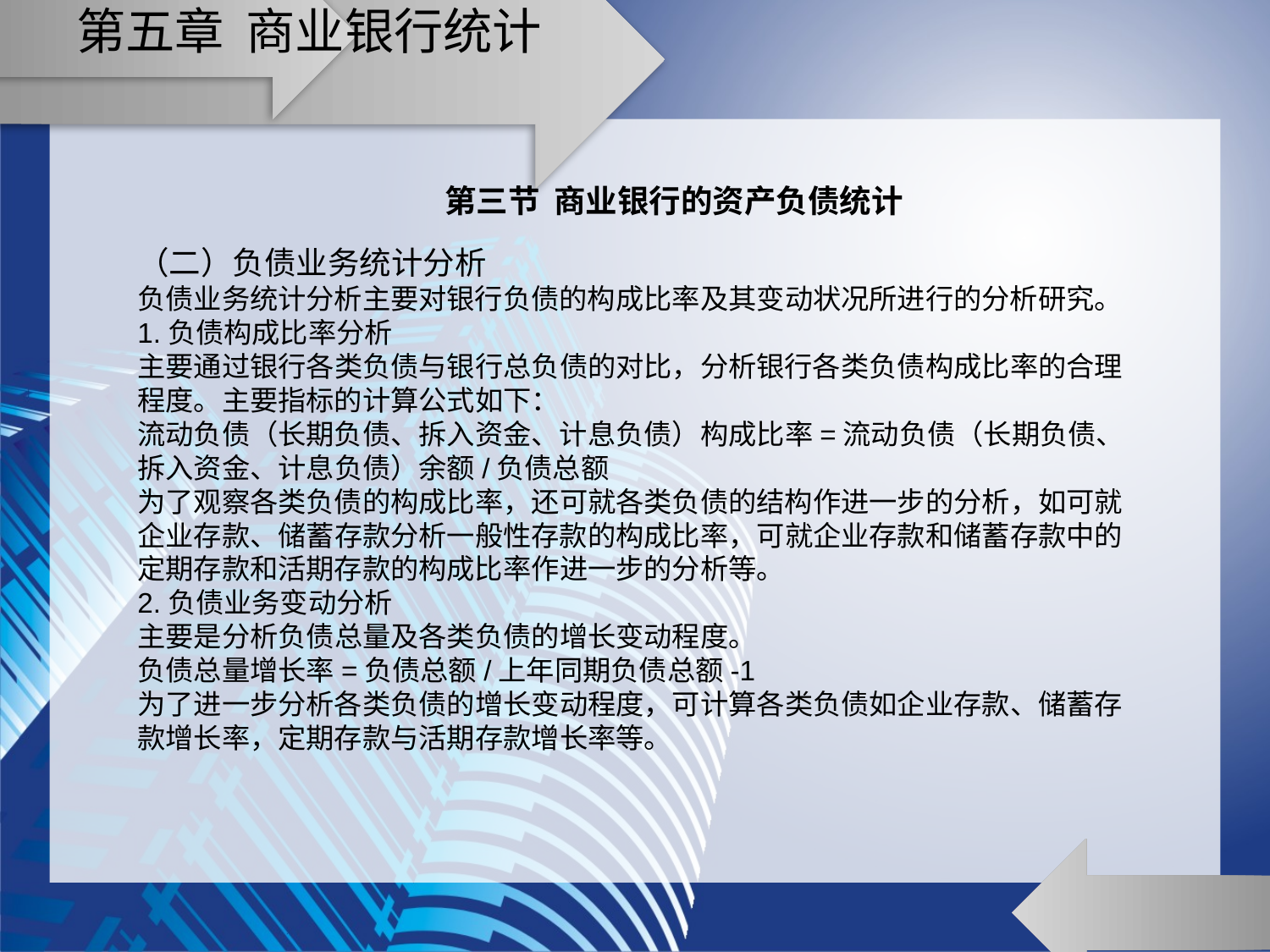

# 第五章  商业银行统计
第三节  商业银行的资产负债统计
（二）负债业务统计分析
负债业务统计分析主要对银行负债的构成比率及其变动状况所进行的分析研究。
1.负债构成比率分析
主要通过银行各类负债与银行总负债的对比，分析银行各类负债构成比率的合理程度。主要指标的计算公式如下：
流动负债（长期负债、拆入资金、计息负债）构成比率=流动负债（长期负债、拆入资金、计息负债）余额/负债总额
为了观察各类负债的构成比率，还可就各类负债的结构作进一步的分析，如可就企业存款、储蓄存款分析一般性存款的构成比率，可就企业存款和储蓄存款中的定期存款和活期存款的构成比率作进一步的分析等。
2.负债业务变动分析
主要是分析负债总量及各类负债的增长变动程度。
负债总量增长率=负债总额/上年同期负债总额-1
为了进一步分析各类负债的增长变动程度，可计算各类负债如企业存款、储蓄存款增长率，定期存款与活期存款增长率等。